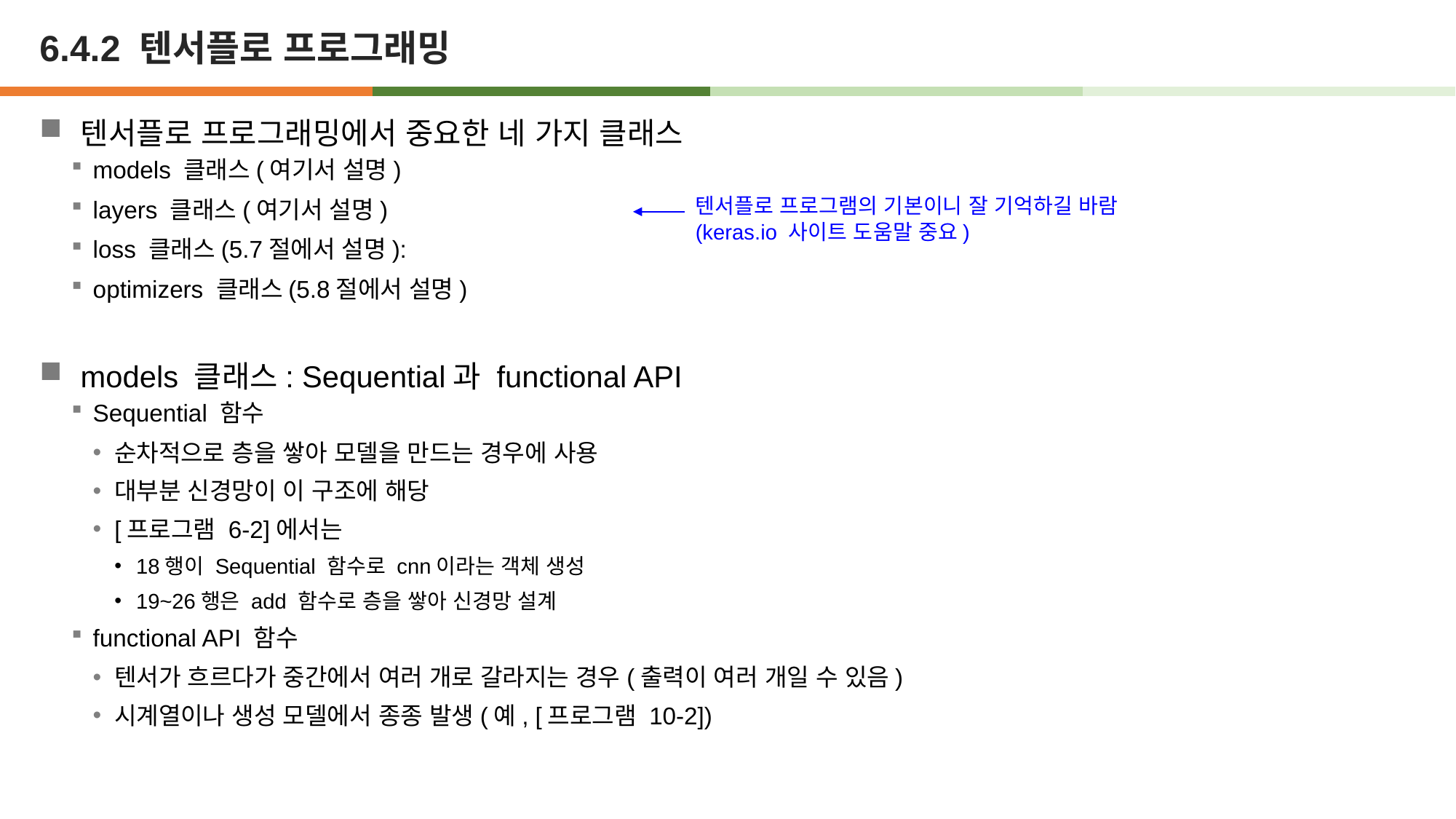

# 6.4.2 텐서플로 프로그래밍
텐서플로 프로그래밍에서 중요한 네 가지 클래스
models 클래스(여기서 설명)
layers 클래스(여기서 설명)
loss 클래스(5.7절에서 설명):
optimizers 클래스(5.8절에서 설명)

models 클래스: Sequential과 functional API
Sequential 함수
순차적으로 층을 쌓아 모델을 만드는 경우에 사용
대부분 신경망이 이 구조에 해당
[프로그램 6-2]에서는
18행이 Sequential 함수로 cnn이라는 객체 생성
19~26행은 add 함수로 층을 쌓아 신경망 설계
functional API 함수
텐서가 흐르다가 중간에서 여러 개로 갈라지는 경우(출력이 여러 개일 수 있음)
시계열이나 생성 모델에서 종종 발생(예, [프로그램 10-2])

텐서플로 프로그램의 기본이니 잘 기억하길 바람
(keras.io 사이트 도움말 중요)